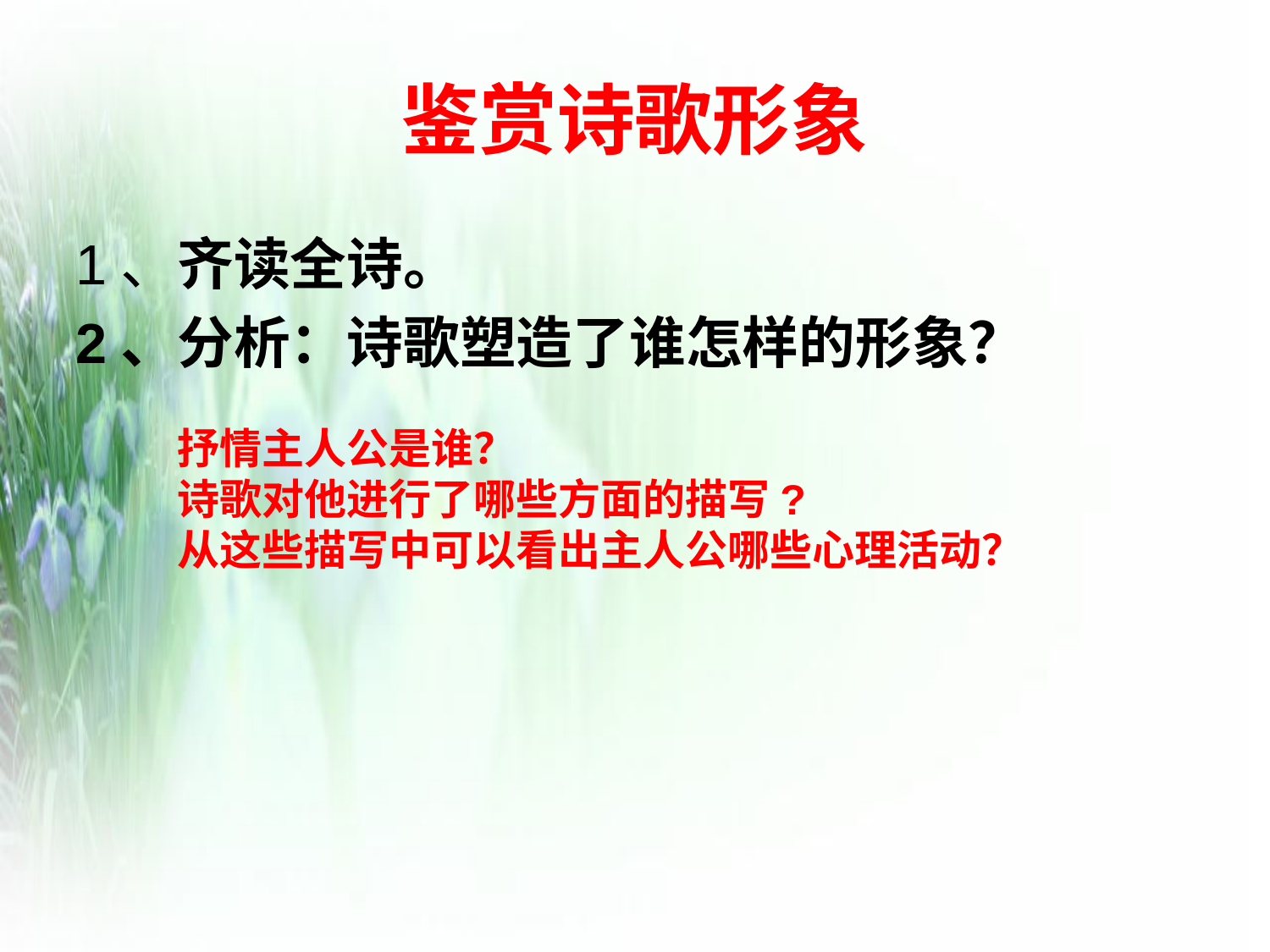

# 鉴赏诗歌形象
1、齐读全诗。
2、分析：诗歌塑造了谁怎样的形象？

抒情主人公是谁？
诗歌对他进行了哪些方面的描写?
从这些描写中可以看出主人公哪些心理活动？